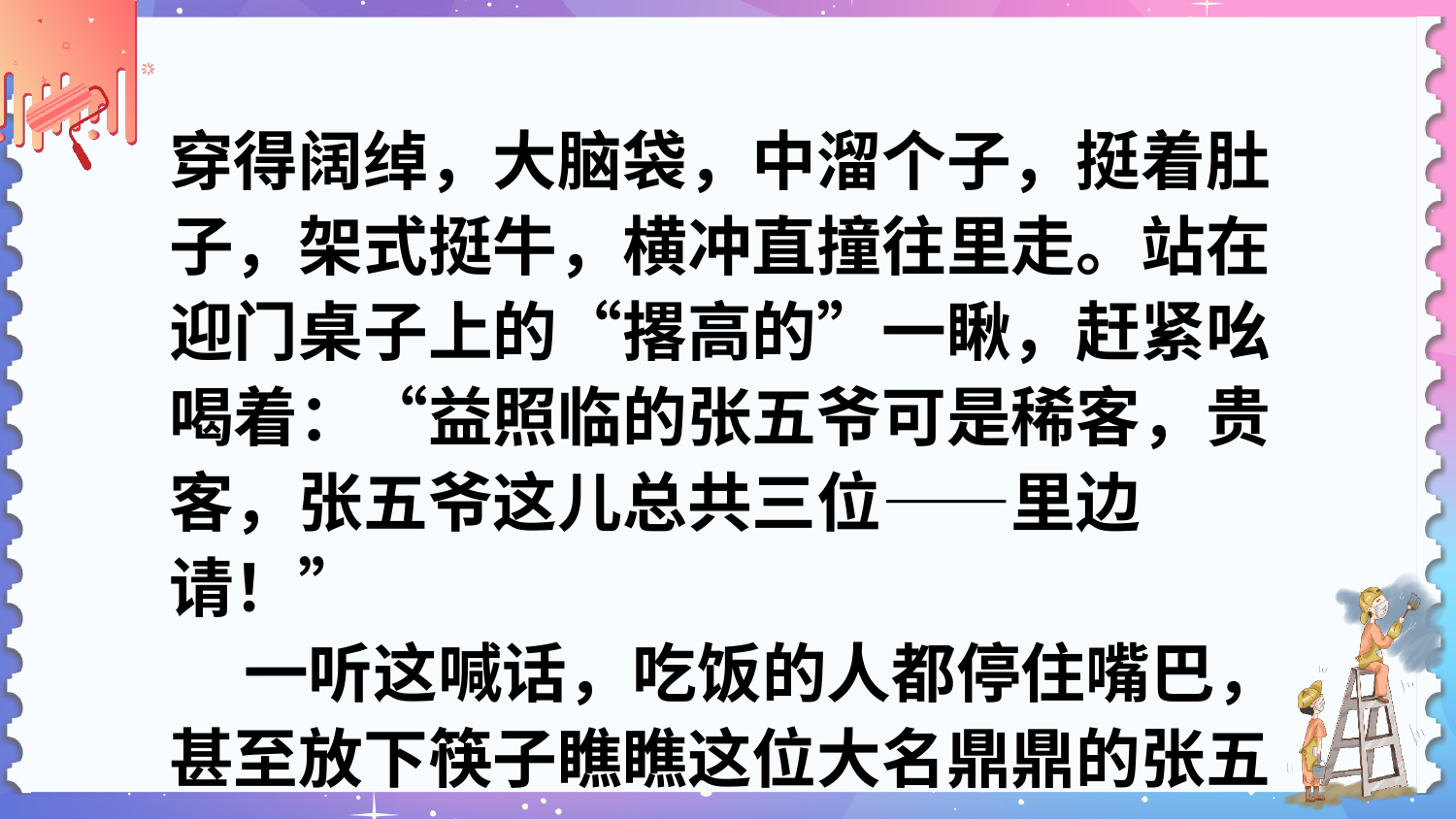

穿得阔绰，大脑袋，中溜个子，挺着肚子，架式挺牛，横冲直撞往里走。站在迎门桌子上的“撂高的”一瞅，赶紧吆喝着：“益照临的张五爷可是稀客，贵客，张五爷这儿总共三位——里边请！”
    一听这喊话，吃饭的人都停住嘴巴，甚至放下筷子瞧瞧这位大名鼎鼎的张五